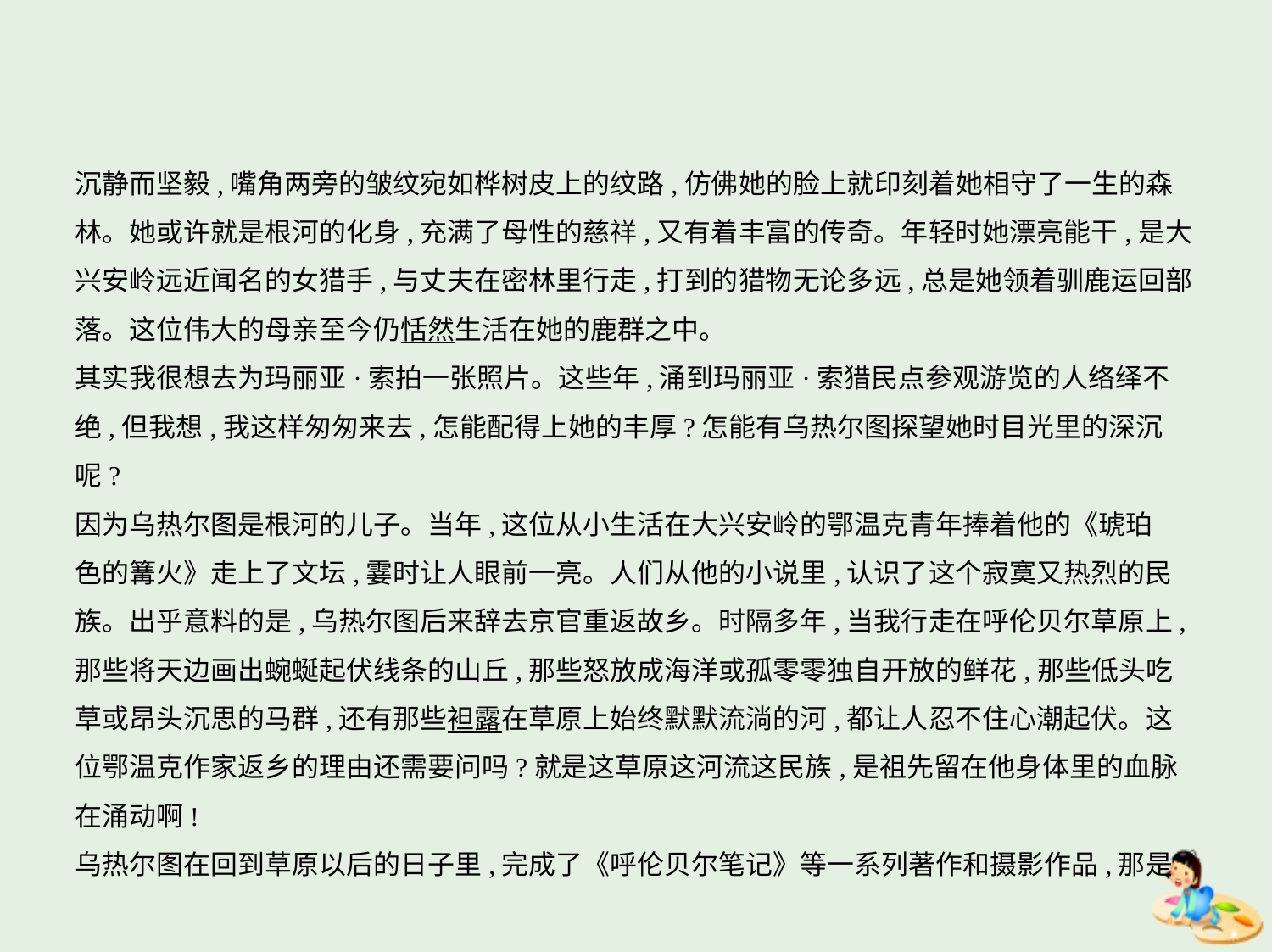

沉静而坚毅,嘴角两旁的皱纹宛如桦树皮上的纹路,仿佛她的脸上就印刻着她相守了一生的森
林。她或许就是根河的化身,充满了母性的慈祥,又有着丰富的传奇。年轻时她漂亮能干,是大
兴安岭远近闻名的女猎手,与丈夫在密林里行走,打到的猎物无论多远,总是她领着驯鹿运回部
落。这位伟大的母亲至今仍恬然生活在她的鹿群之中。
其实我很想去为玛丽亚·索拍一张照片。这些年,涌到玛丽亚·索猎民点参观游览的人络绎不
绝,但我想,我这样匆匆来去,怎能配得上她的丰厚?怎能有乌热尔图探望她时目光里的深沉呢?
因为乌热尔图是根河的儿子。当年,这位从小生活在大兴安岭的鄂温克青年捧着他的《琥珀
色的篝火》走上了文坛,霎时让人眼前一亮。人们从他的小说里,认识了这个寂寞又热烈的民
族。出乎意料的是,乌热尔图后来辞去京官重返故乡。时隔多年,当我行走在呼伦贝尔草原上,
那些将天边画出蜿蜒起伏线条的山丘,那些怒放成海洋或孤零零独自开放的鲜花,那些低头吃
草或昂头沉思的马群,还有那些袒露在草原上始终默默流淌的河,都让人忍不住心潮起伏。这
位鄂温克作家返乡的理由还需要问吗?就是这草原这河流这民族,是祖先留在他身体里的血脉
在涌动啊!
乌热尔图在回到草原以后的日子里,完成了《呼伦贝尔笔记》等一系列著作和摄影作品,那是